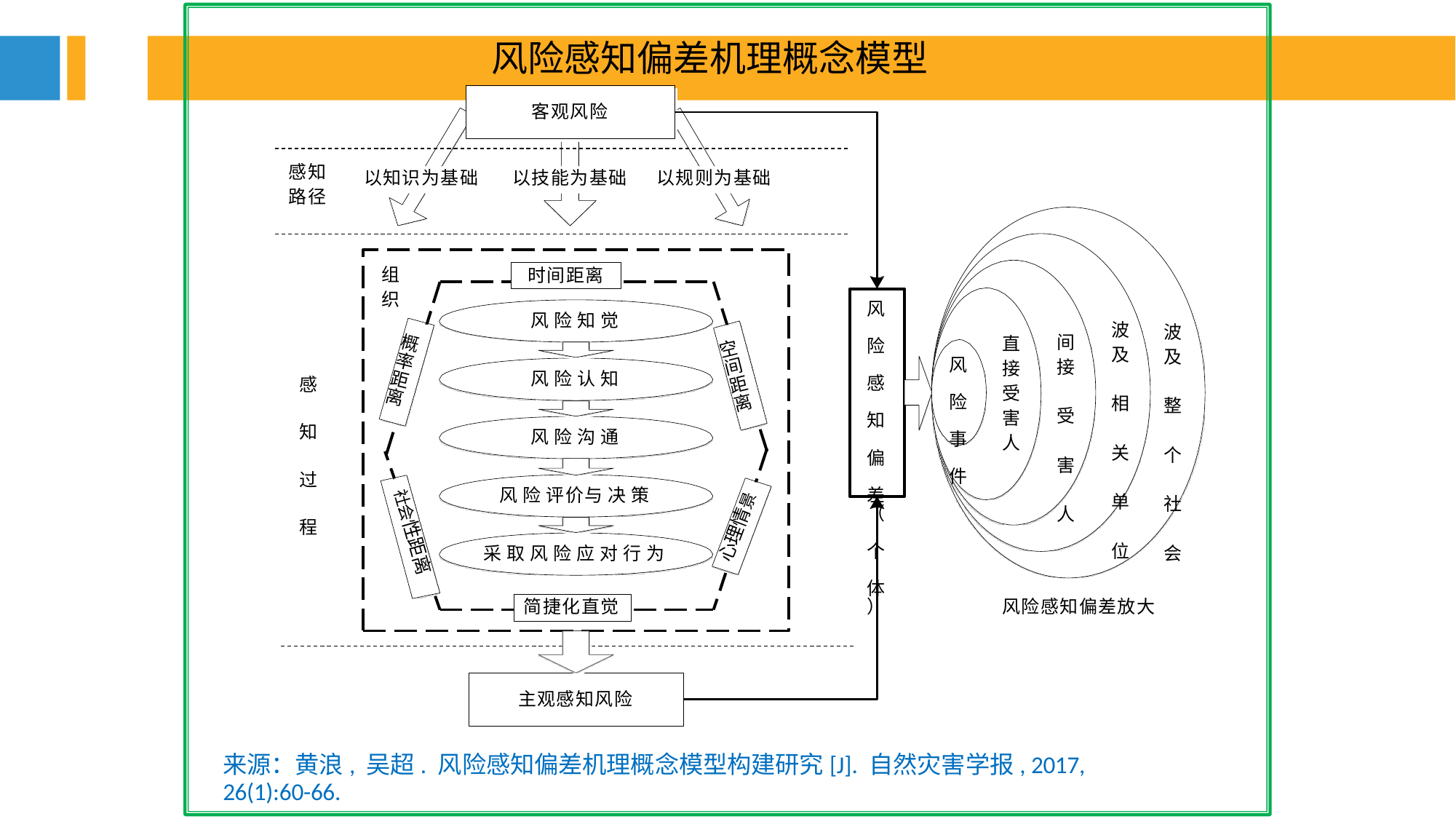

风险感知偏差机理概念模型

客观风险

感知

以知识为基础
以技能为基础
以规则为基础

路径

组

时间距离

织

风  险  感  知  偏  差
（  个  体
）

风 险 知 觉

波
波

间
直

概

空

及  相  关  单  位

及  整  个  社  会

接  受  害  人

率

风  险  事  件
接
间

风 险 认 知

感  知  过  程

距
距
受

离
离

害

风 险 沟 通

人

风 险 评价与 决 策

心理情景

社会性距离

采 取 风 险 应 对 行 为

风险感知偏差放大
简捷化直觉

主观感知风险
来源：黄浪, 吴超. 风险感知偏差机理概念模型构建研究[J]. 自然灾害学报, 2017, 26(1):60-66.